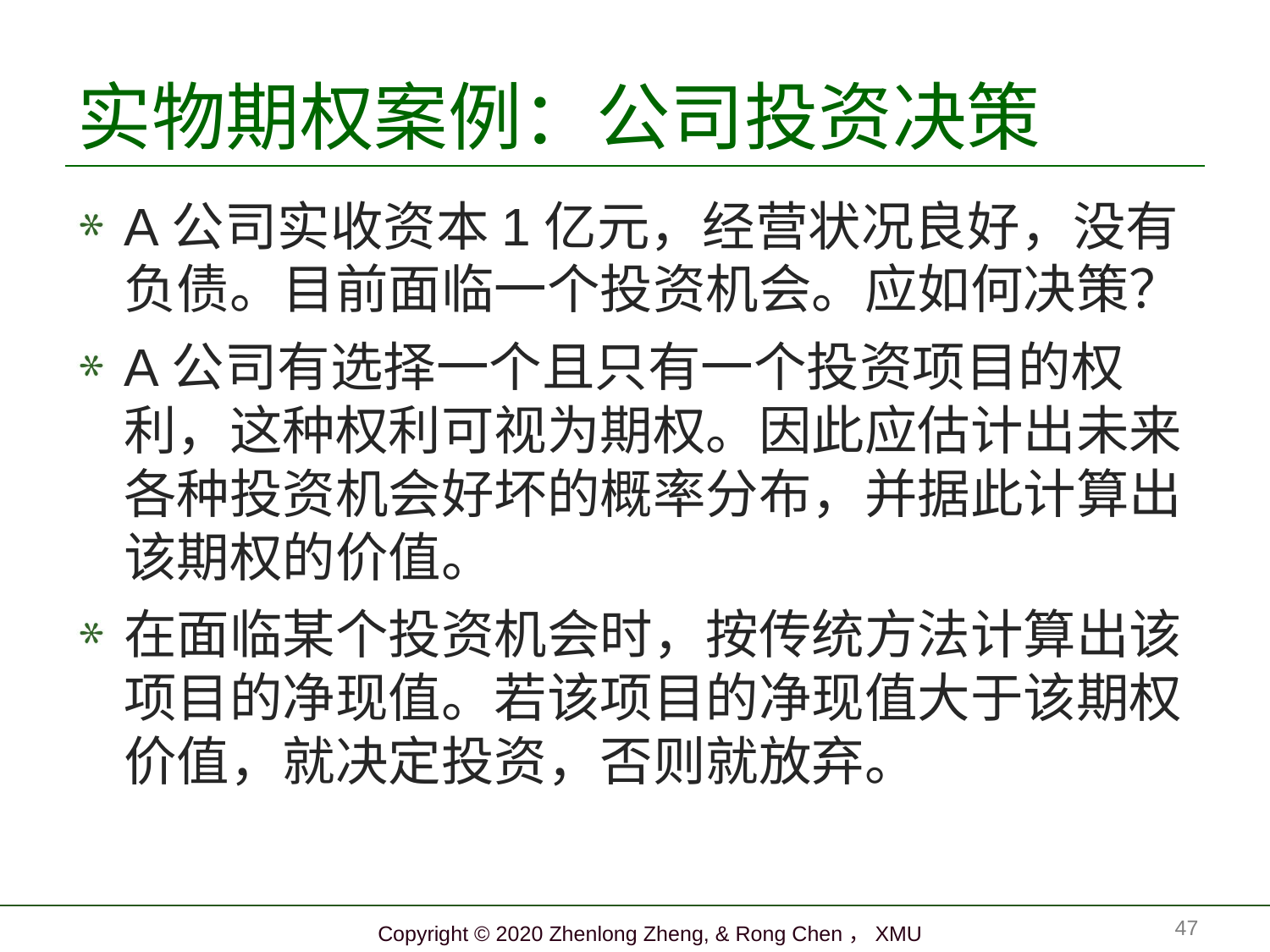

# 实物期权案例：公司投资决策
A公司实收资本1亿元，经营状况良好，没有负债。目前面临一个投资机会。应如何决策？
A公司有选择一个且只有一个投资项目的权利，这种权利可视为期权。因此应估计出未来各种投资机会好坏的概率分布，并据此计算出该期权的价值。
在面临某个投资机会时，按传统方法计算出该项目的净现值。若该项目的净现值大于该期权价值，就决定投资，否则就放弃。

47